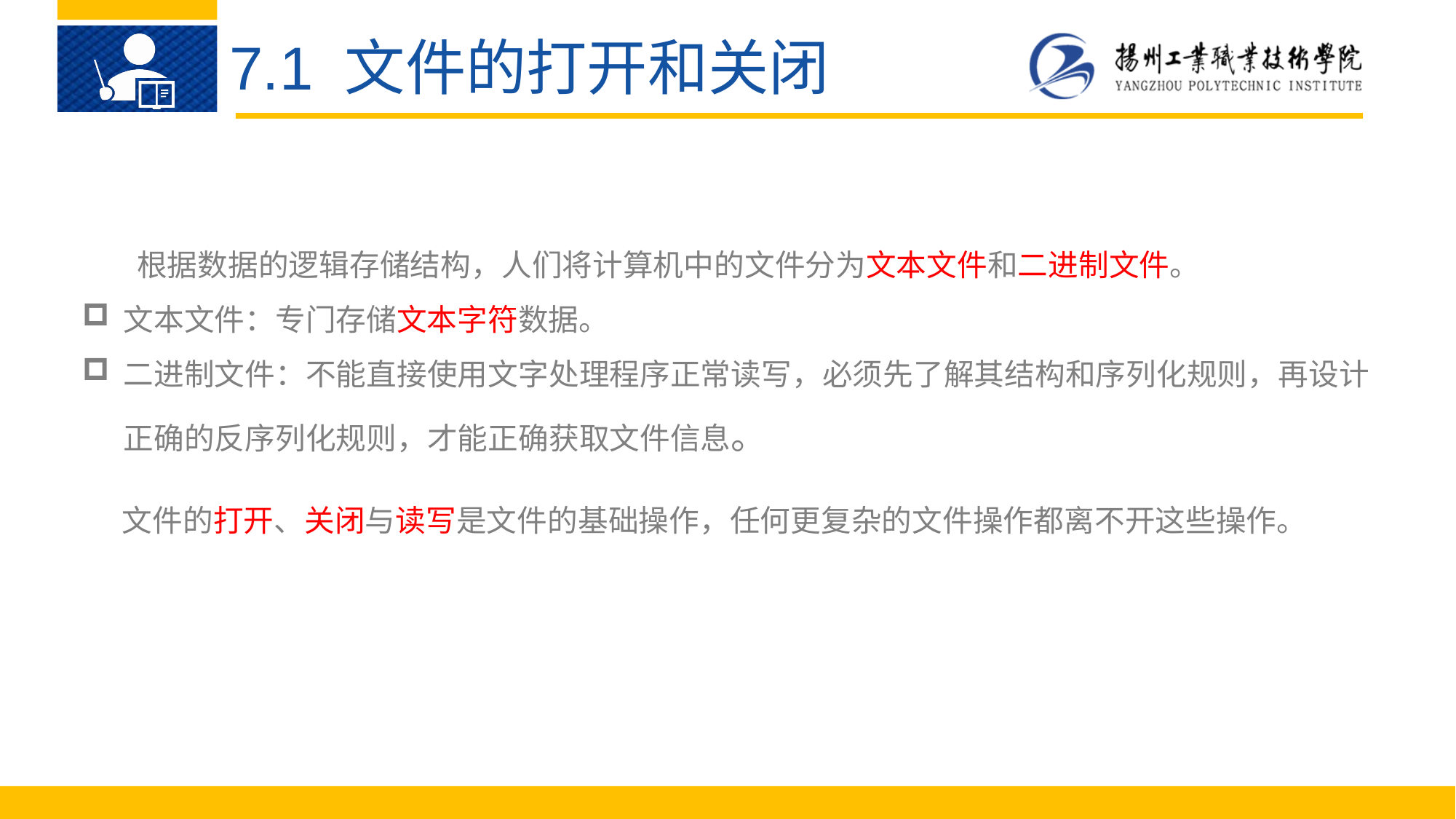

7.1 文件的打开和关闭
根据数据的逻辑存储结构，人们将计算机中的文件分为文本文件和二进制文件。
文本文件：专门存储文本字符数据。
二进制文件：不能直接使用文字处理程序正常读写，必须先了解其结构和序列化规则，再设计正确的反序列化规则，才能正确获取文件信息。
文件的打开、关闭与读写是文件的基础操作，任何更复杂的文件操作都离不开这些操作。